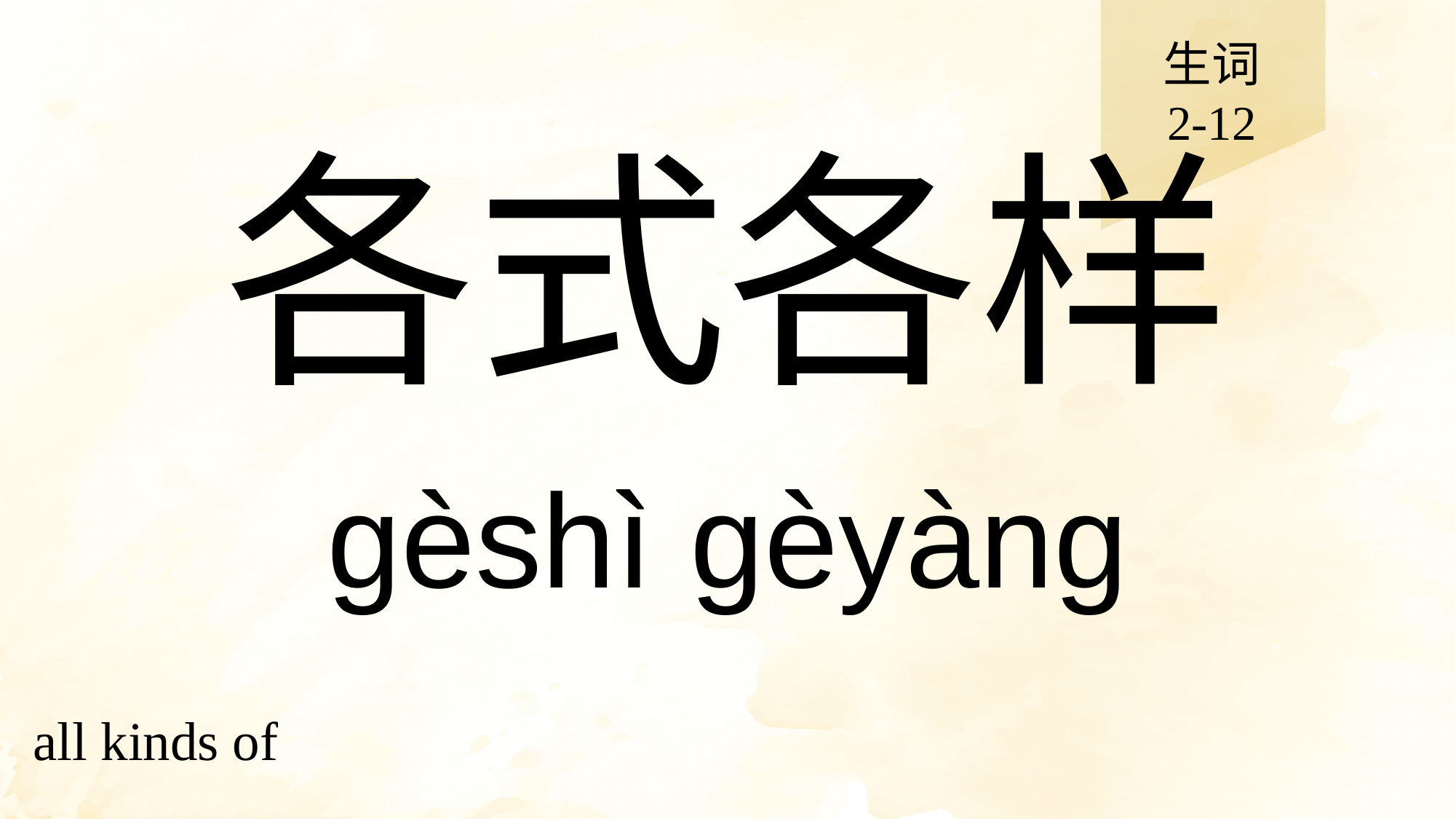

生词
2-12
# 各式各样
gèshì gèyàng
all kinds of